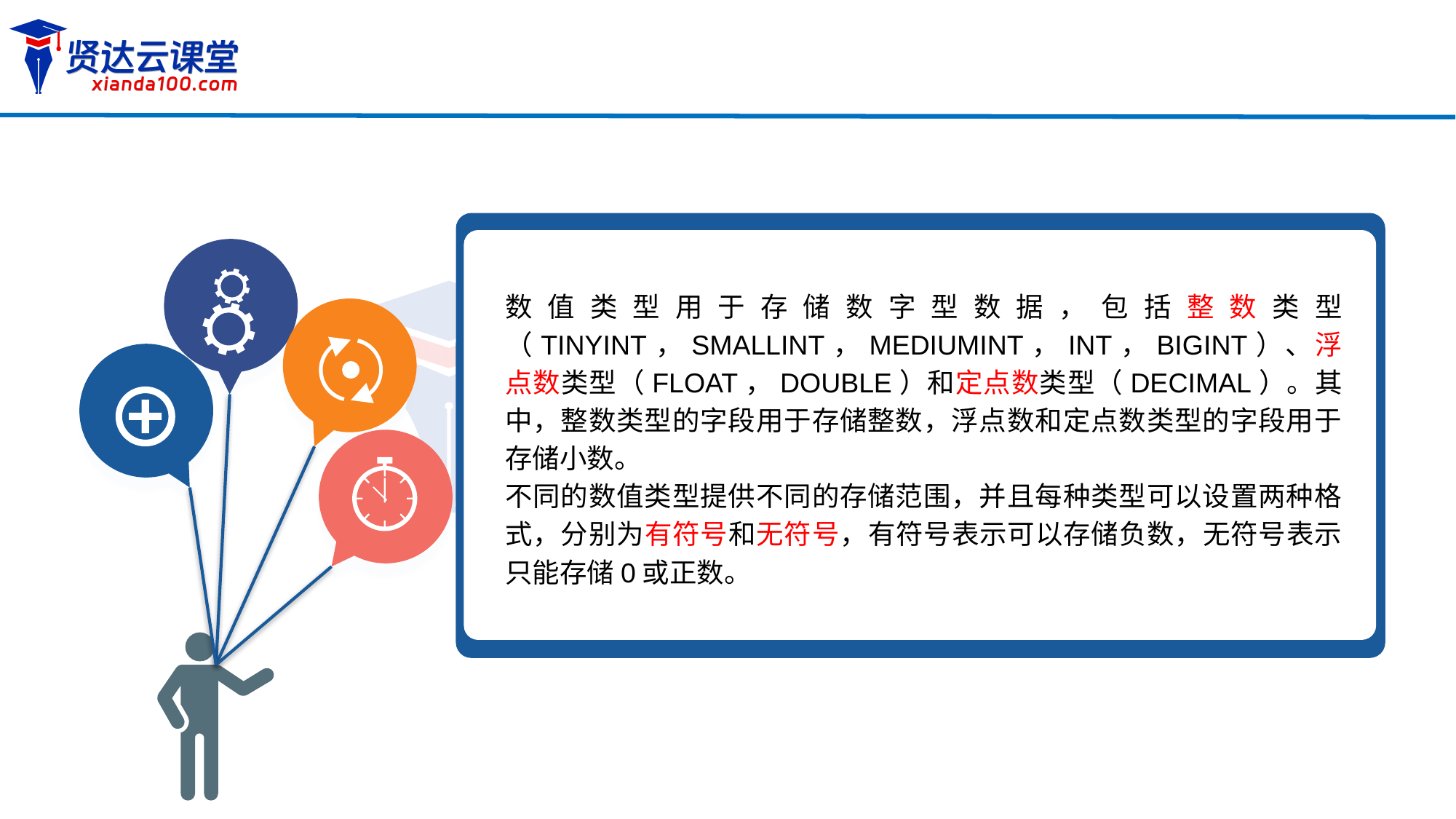

数值类型用于存储数字型数据，包括整数类型（TINYINT，SMALLINT，MEDIUMINT，INT，BIGINT）、浮点数类型（FLOAT，DOUBLE）和定点数类型（DECIMAL）。其中，整数类型的字段用于存储整数，浮点数和定点数类型的字段用于存储小数。
不同的数值类型提供不同的存储范围，并且每种类型可以设置两种格式，分别为有符号和无符号，有符号表示可以存储负数，无符号表示只能存储0或正数。